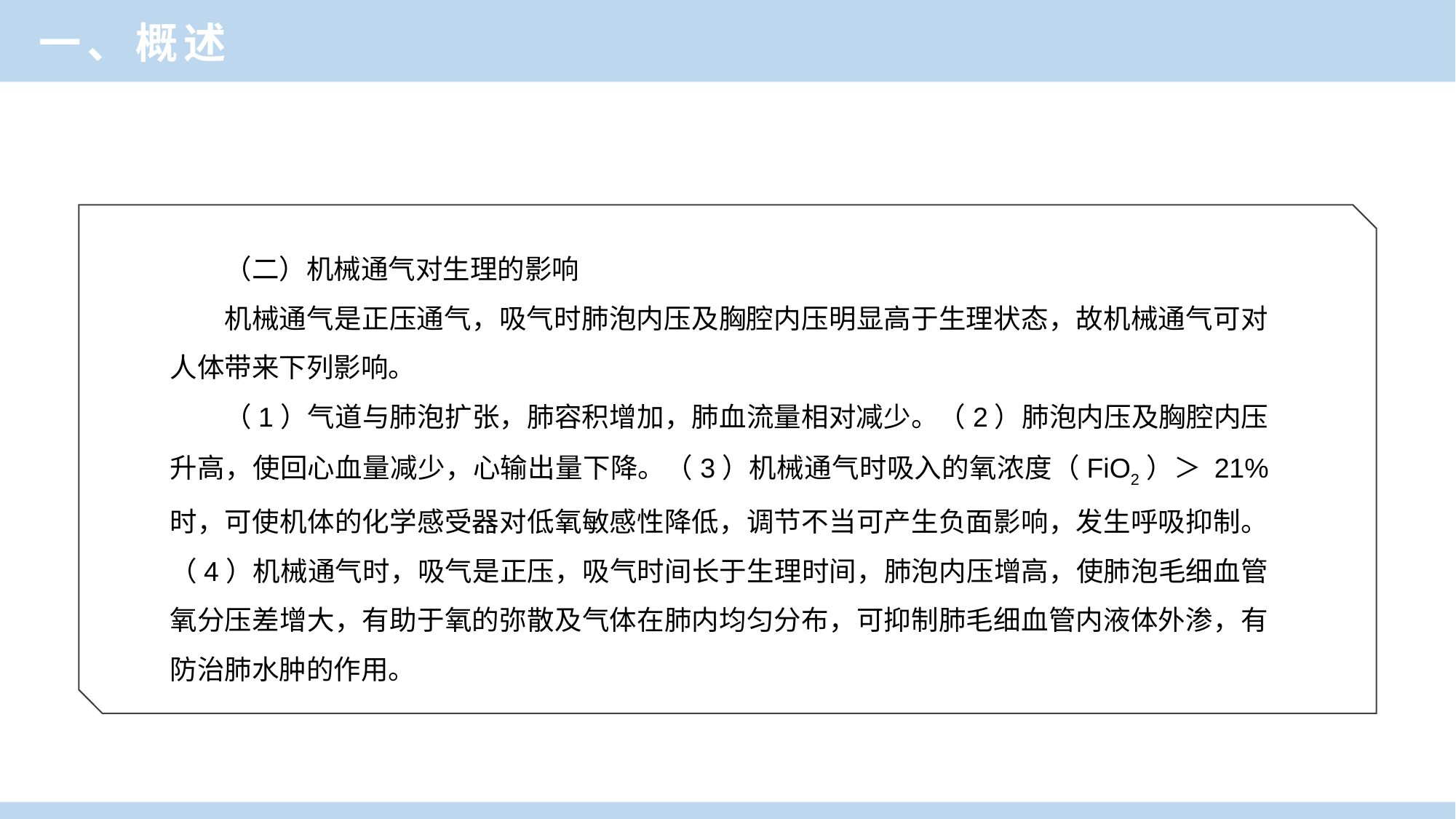

一、概述

（二）机械通气对生理的影响
机械通气是正压通气，吸气时肺泡内压及胸腔内压明显高于生理状态，故机械通气可对人体带来下列影响。
（1）气道与肺泡扩张，肺容积增加，肺血流量相对减少。（2）肺泡内压及胸腔内压升高，使回心血量减少，心输出量下降。（3）机械通气时吸入的氧浓度（FiO2）＞ 21% 时，可使机体的化学感受器对低氧敏感性降低，调节不当可产生负面影响，发生呼吸抑制。（4）机械通气时，吸气是正压，吸气时间长于生理时间，肺泡内压增高，使肺泡毛细血管氧分压差增大，有助于氧的弥散及气体在肺内均匀分布，可抑制肺毛细血管内液体外渗，有防治肺水肿的作用。